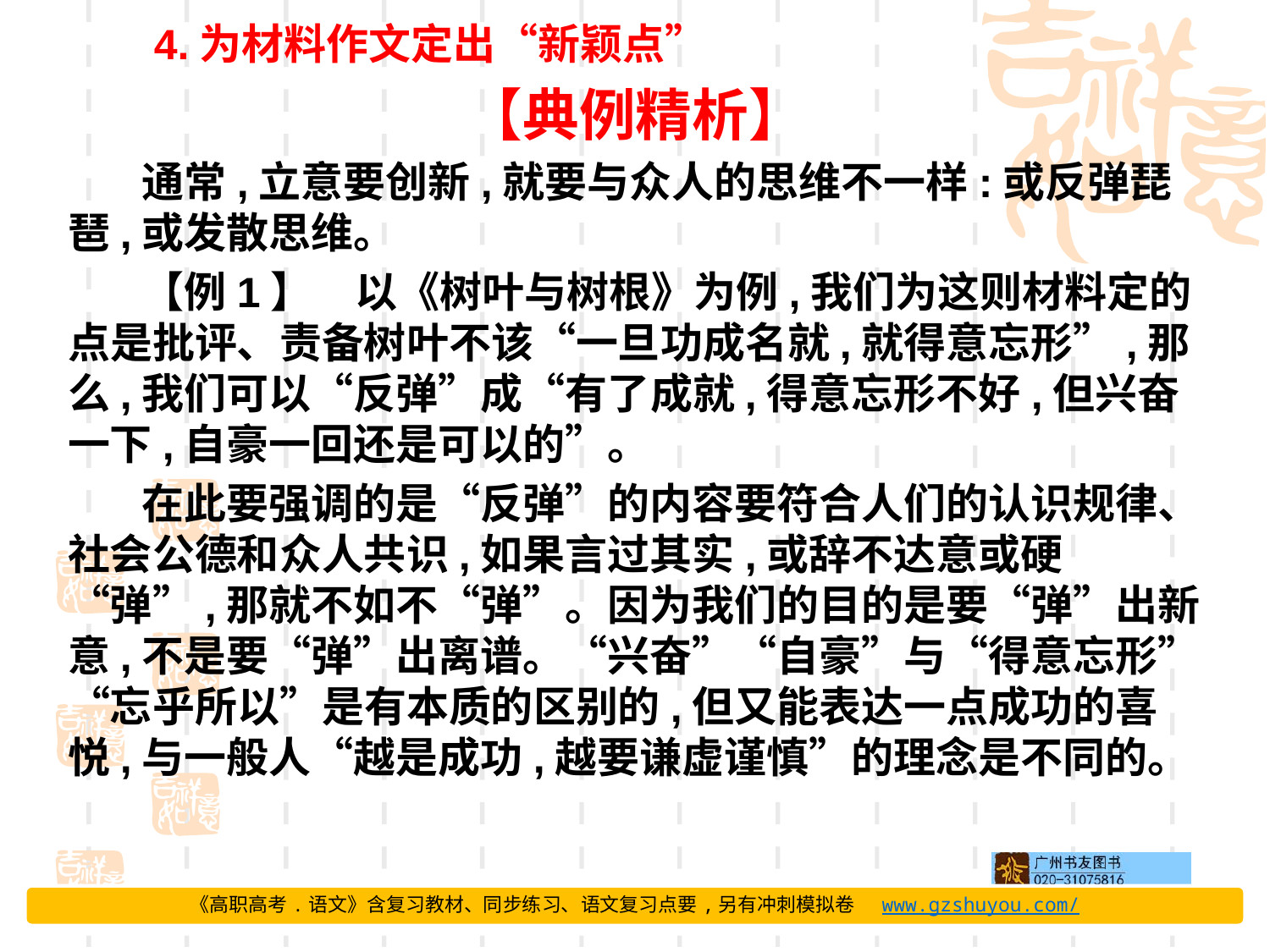

4.为材料作文定出“新颖点”
【典例精析】
通常,立意要创新,就要与众人的思维不一样:或反弹琵琶,或发散思维。
【例1】　以《树叶与树根》为例,我们为这则材料定的点是批评、责备树叶不该“一旦功成名就,就得意忘形”,那么,我们可以“反弹”成“有了成就,得意忘形不好,但兴奋一下,自豪一回还是可以的”。
在此要强调的是“反弹”的内容要符合人们的认识规律、社会公德和众人共识,如果言过其实,或辞不达意或硬“弹”,那就不如不“弹”。因为我们的目的是要“弹”出新意,不是要“弹”出离谱。“兴奋”“自豪”与“得意忘形”“忘乎所以”是有本质的区别的,但又能表达一点成功的喜悦,与一般人“越是成功,越要谦虚谨慎”的理念是不同的。